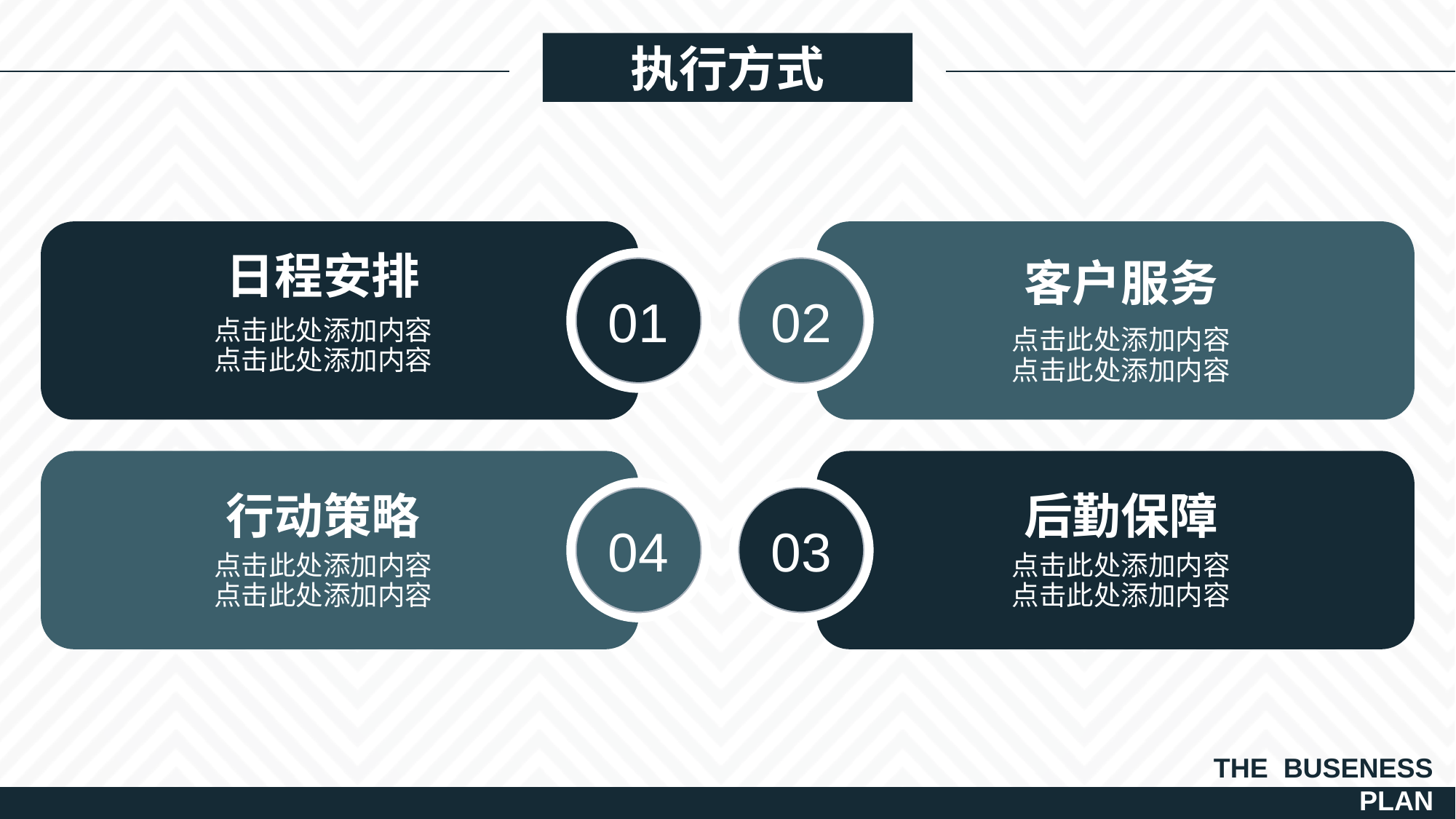

执行方式

日程安排
客户服务

01
02
点击此处添加内容
点击此处添加内容
点击此处添加内容
点击此处添加内容

行动策略
后勤保障

04
03
点击此处添加内容
点击此处添加内容
点击此处添加内容
点击此处添加内容
THE  BUSENESS
PLAN